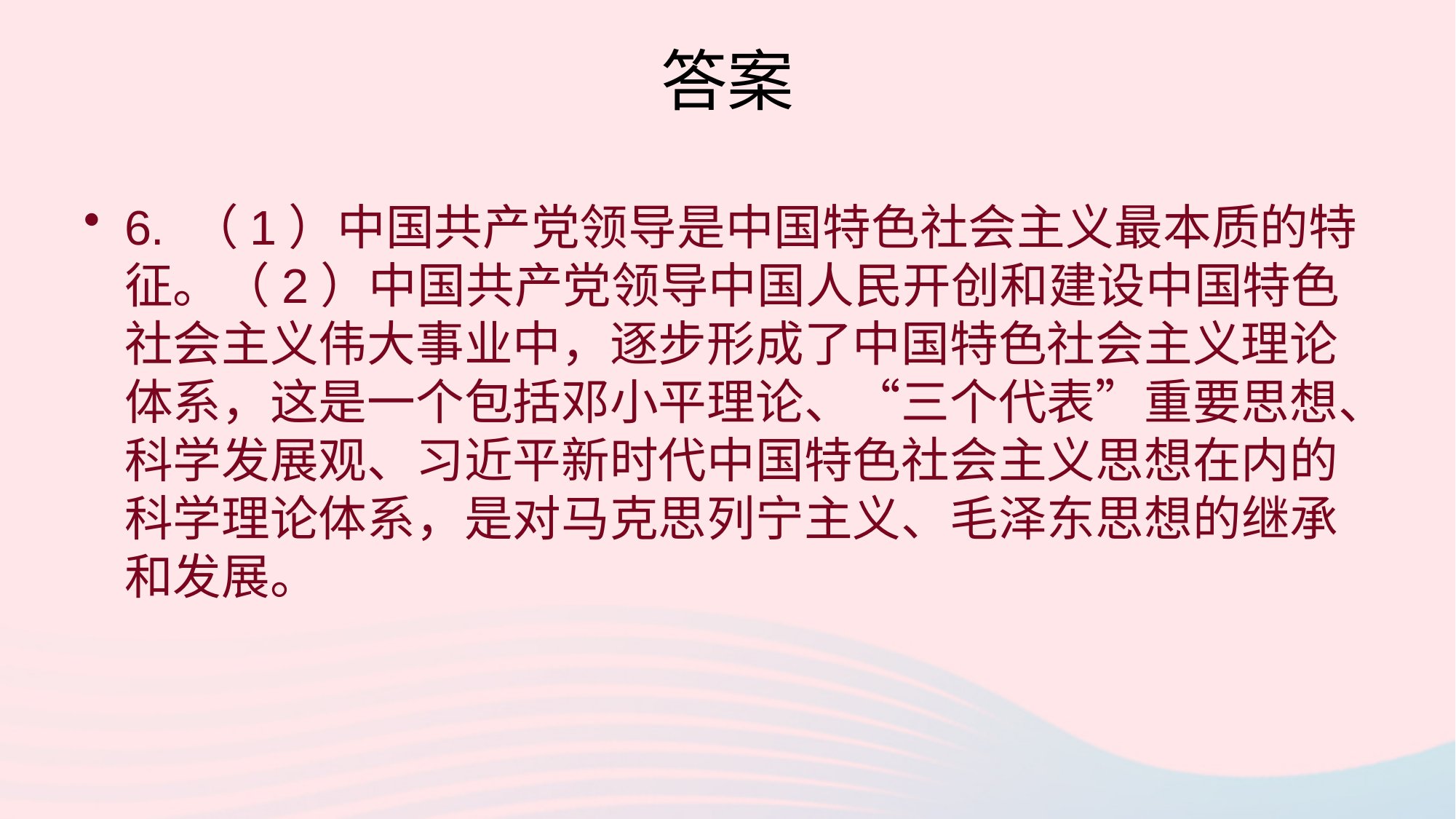

# 答案
6. （1）中国共产党领导是中国特色社会主义最本质的特征。（2）中国共产党领导中国人民开创和建设中国特色社会主义伟大事业中，逐步形成了中国特色社会主义理论体系，这是一个包括邓小平理论、“三个代表”重要思想、科学发展观、习近平新时代中国特色社会主义思想在内的科学理论体系，是对马克思列宁主义、毛泽东思想的继承和发展。